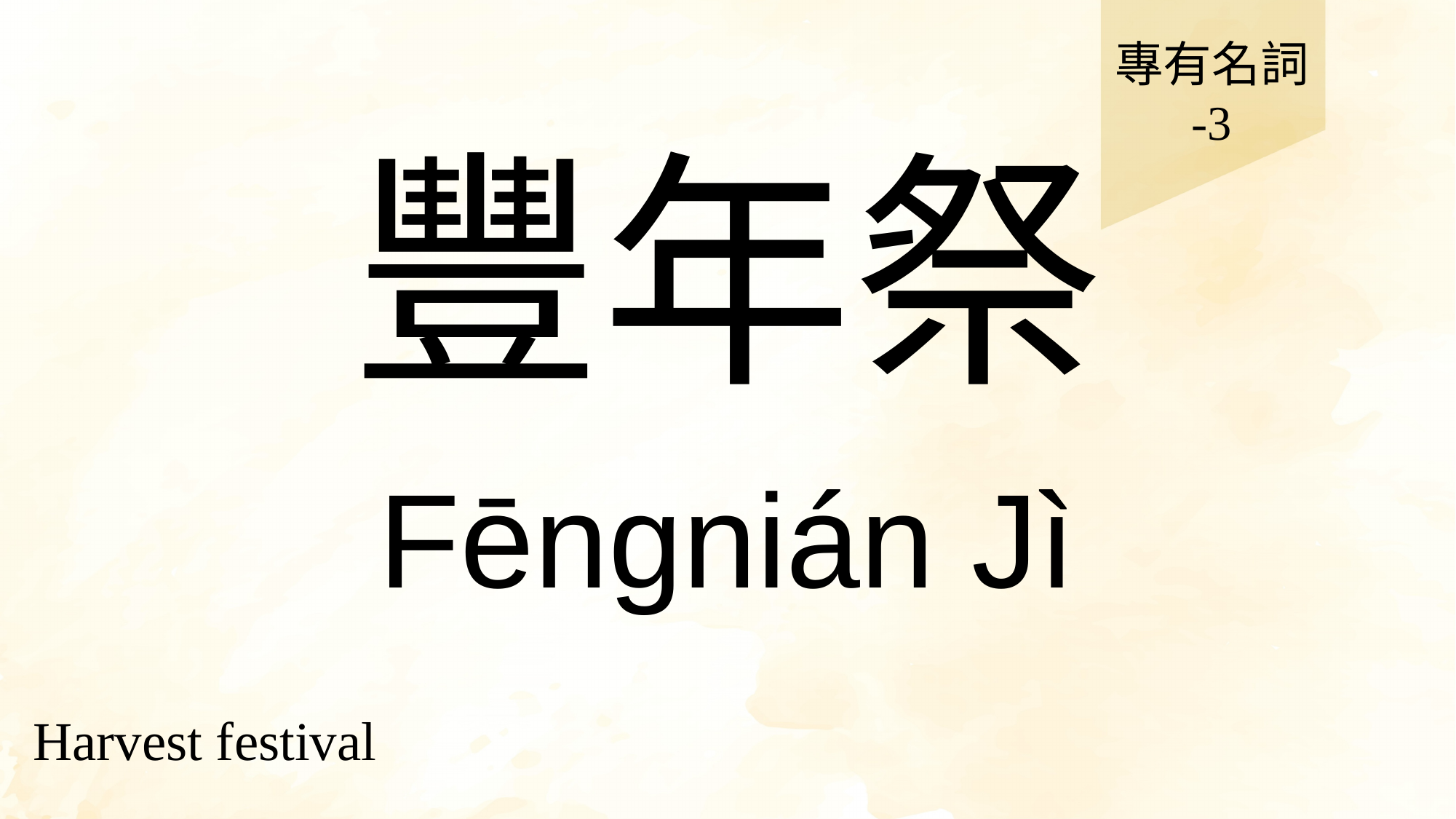

專有名詞
-3
# 豐年祭
Fēngnián Jì
Harvest festival